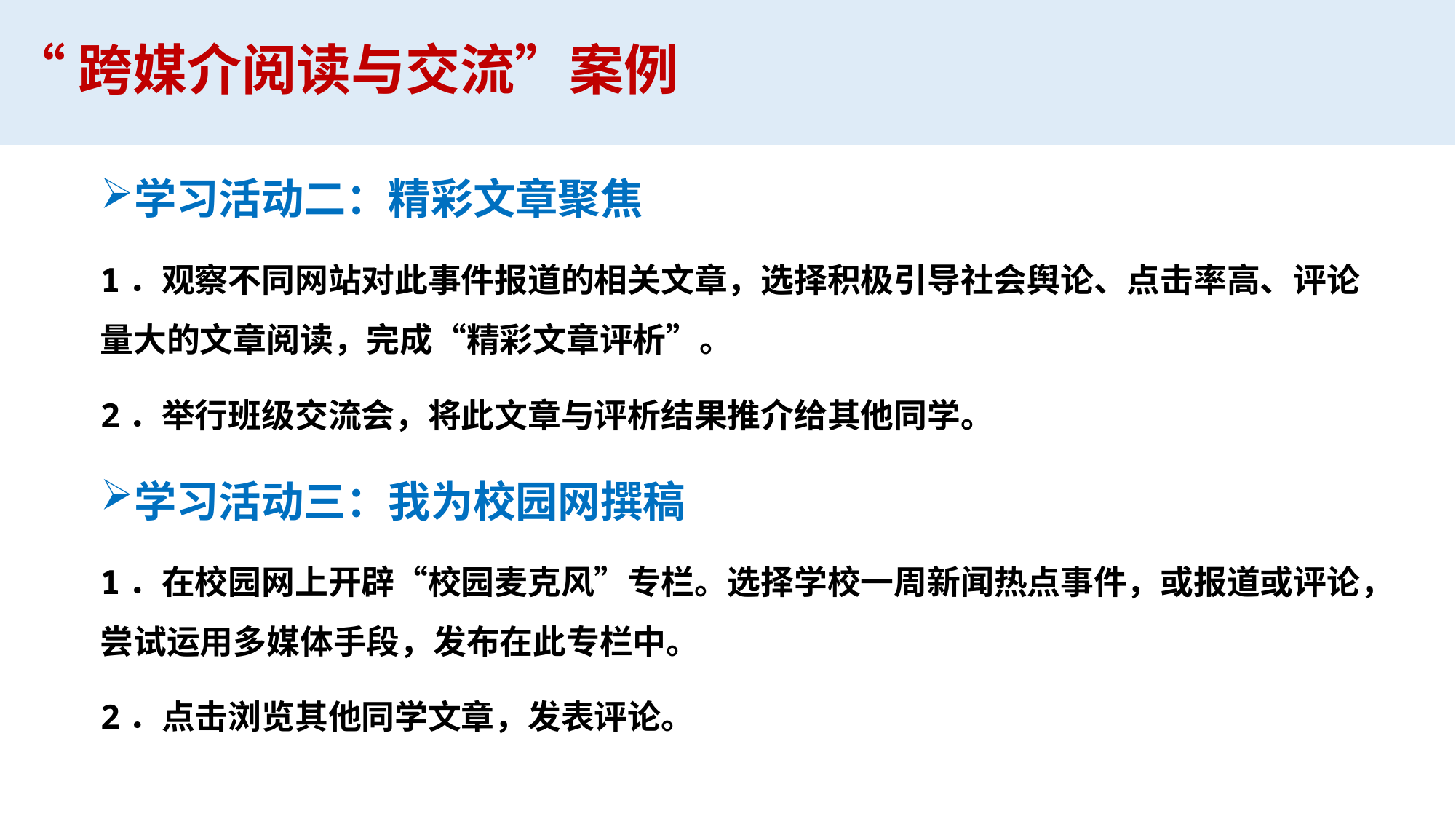

# “跨媒介阅读与交流”案例
学习活动二：精彩文章聚焦
1．观察不同网站对此事件报道的相关文章，选择积极引导社会舆论、点击率高、评论量大的文章阅读，完成“精彩文章评析”。
2．举行班级交流会，将此文章与评析结果推介给其他同学。
学习活动三：我为校园网撰稿
1．在校园网上开辟“校园麦克风”专栏。选择学校一周新闻热点事件，或报道或评论，尝试运用多媒体手段，发布在此专栏中。
2．点击浏览其他同学文章，发表评论。